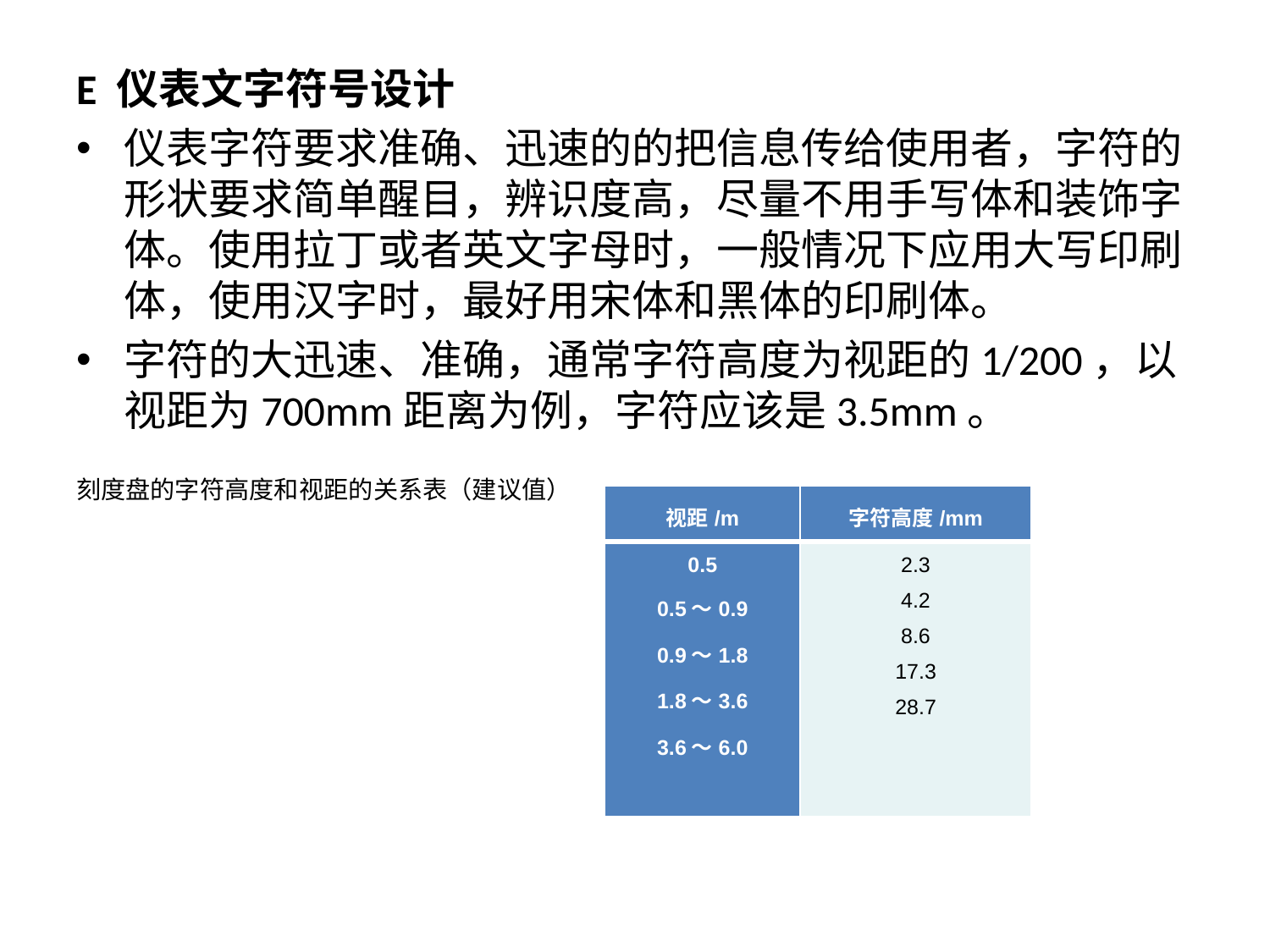

E 仪表文字符号设计
仪表字符要求准确、迅速的的把信息传给使用者，字符的形状要求简单醒目，辨识度高，尽量不用手写体和装饰字体。使用拉丁或者英文字母时，一般情况下应用大写印刷体，使用汉字时，最好用宋体和黑体的印刷体。
字符的大迅速、准确，通常字符高度为视距的1/200，以视距为700mm距离为例，字符应该是3.5mm。

刻度盘的字符高度和视距的关系表（建议值）

| 视距/m | 字符高度/mm |
| --- | --- |
| 0.5 0.5～0.9 0.9～1.8 1.8～3.6 3.6～6.0 | 2.3 4.2 8.6 17.3 28.7 |